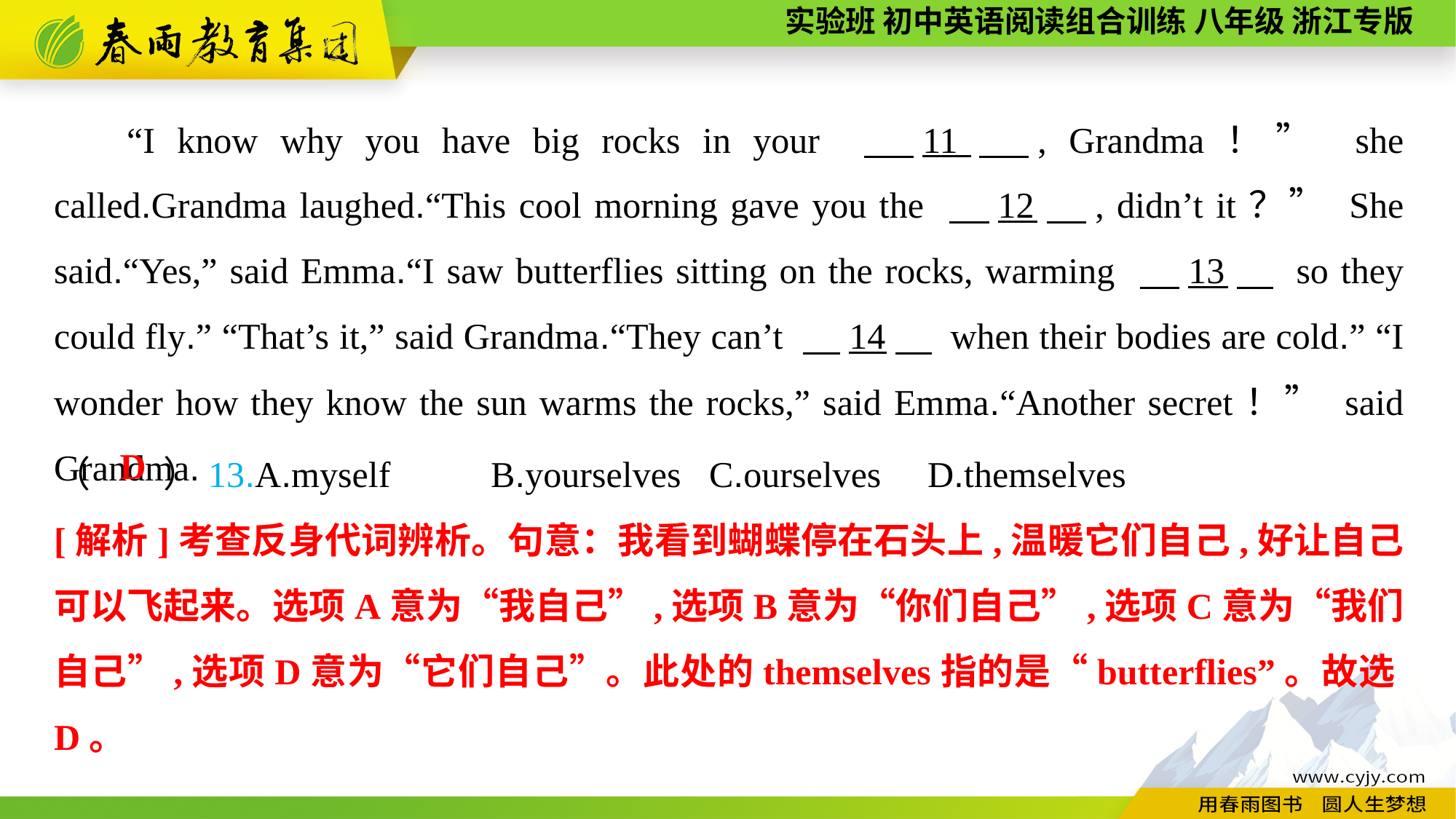

“I know why you have big rocks in your 　11　, Grandma！” she called.Grandma laughed.“This cool morning gave you the 　12　, didn’t it？” She said.“Yes,” said Emma.“I saw butterflies sitting on the rocks, warming 　13　 so they could fly.” “That’s it,” said Grandma.“They can’t 　14　 when their bodies are cold.” “I wonder how they know the sun warms the rocks,” said Emma.“Another secret！” said Grandma.
（　　）13.A.myself	B.yourselves	C.ourselves	D.themselves
D
[解析]考查反身代词辨析。句意：我看到蝴蝶停在石头上,温暖它们自己,好让自己可以飞起来。选项A意为“我自己”,选项B意为“你们自己”,选项C意为“我们自己”,选项D意为“它们自己”。此处的themselves指的是“butterflies”。故选D。